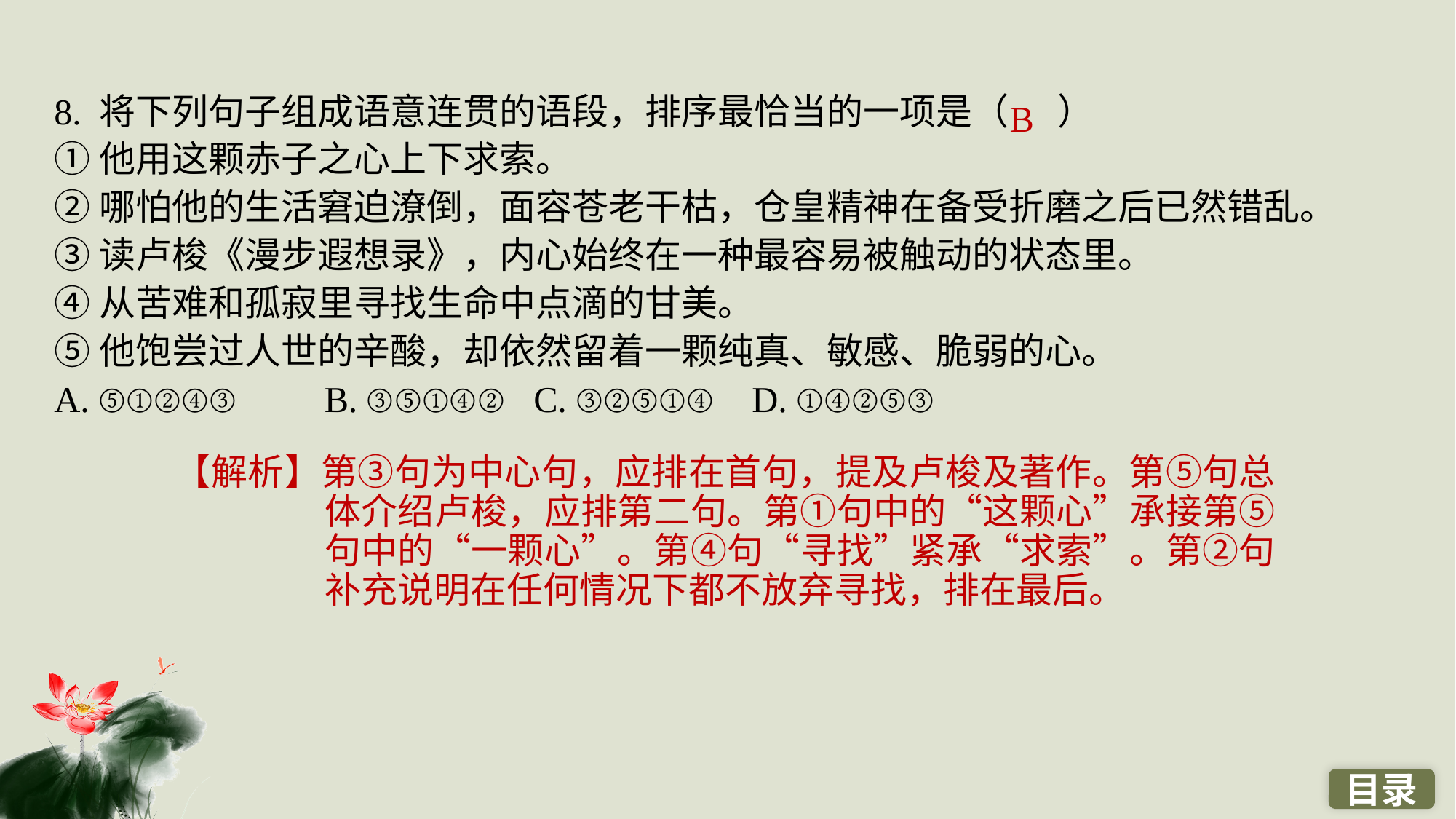

8. 将下列句子组成语意连贯的语段，排序最恰当的一项是（      ）
①他用这颗赤子之心上下求索。
②哪怕他的生活窘迫潦倒，面容苍老干枯，仓皇精神在备受折磨之后已然错乱。
③读卢梭《漫步遐想录》，内心始终在一种最容易被触动的状态里。
④从苦难和孤寂里寻找生命中点滴的甘美。
⑤他饱尝过人世的辛酸，却依然留着一颗纯真、敏感、脆弱的心。
A. ⑤①②④③	 B. ③⑤①④② 	C. ③②⑤①④ 	D. ①④②⑤③
B
【解析】第③句为中心句，应排在首句，提及卢梭及著作。第⑤句总体介绍卢梭，应排第二句。第①句中的“这颗心”承接第⑤句中的“一颗心”。第④句“寻找”紧承“求索”。第②句补充说明在任何情况下都不放弃寻找，排在最后。